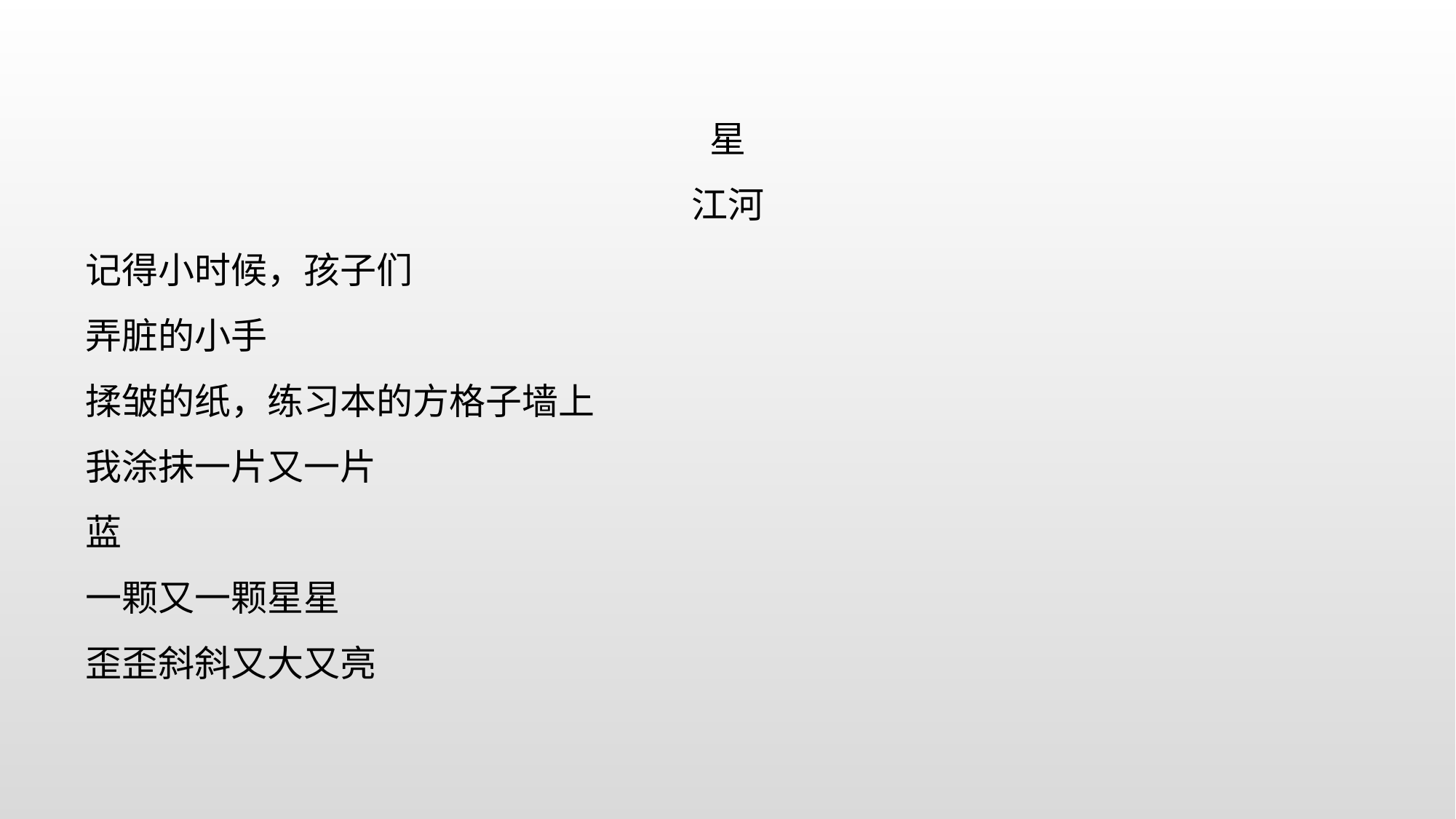

星
江河
记得小时候，孩子们
弄脏的小手
揉皱的纸，练习本的方格子墙上
我涂抹一片又一片
蓝
一颗又一颗星星
歪歪斜斜又大又亮